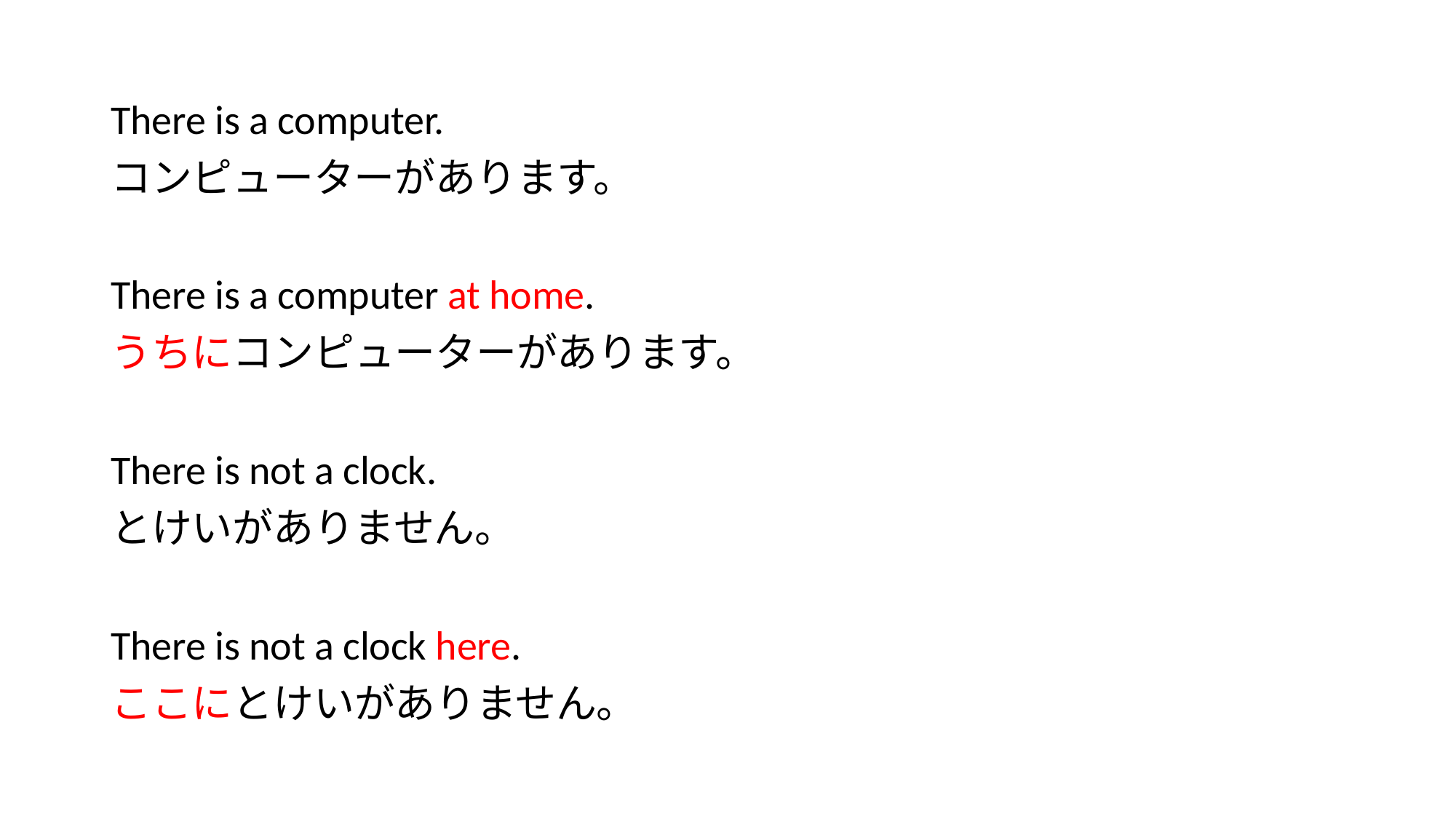

#
There is a computer.
コンピューターがあります。

There is a computer at home.
うちにコンピューターがあります。

There is not a clock.
とけいがありません。

There is not a clock here.
ここにとけいがありません。